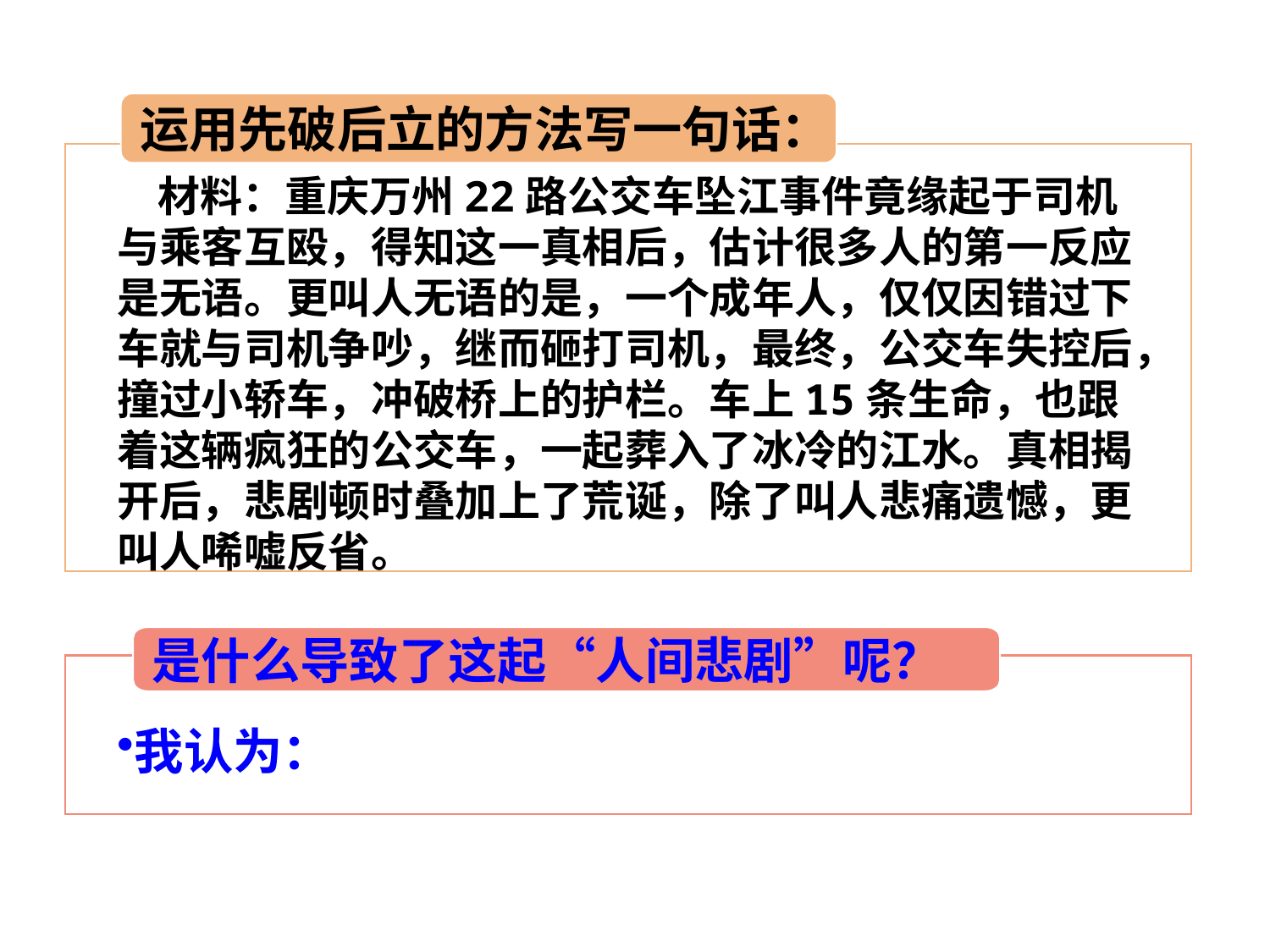

运用先破后立的方法写一句话：
    材料：重庆万州22路公交车坠江事件竟缘起于司机与乘客互殴，得知这一真相后，估计很多人的第一反应是无语。更叫人无语的是，一个成年人，仅仅因错过下车就与司机争吵，继而砸打司机，最终，公交车失控后，撞过小轿车，冲破桥上的护栏。车上15条生命，也跟着这辆疯狂的公交车，一起葬入了冰冷的江水。真相揭开后，悲剧顿时叠加上了荒诞，除了叫人悲痛遗憾，更叫人唏嘘反省。
是什么导致了这起“人间悲剧”呢？
我认为：